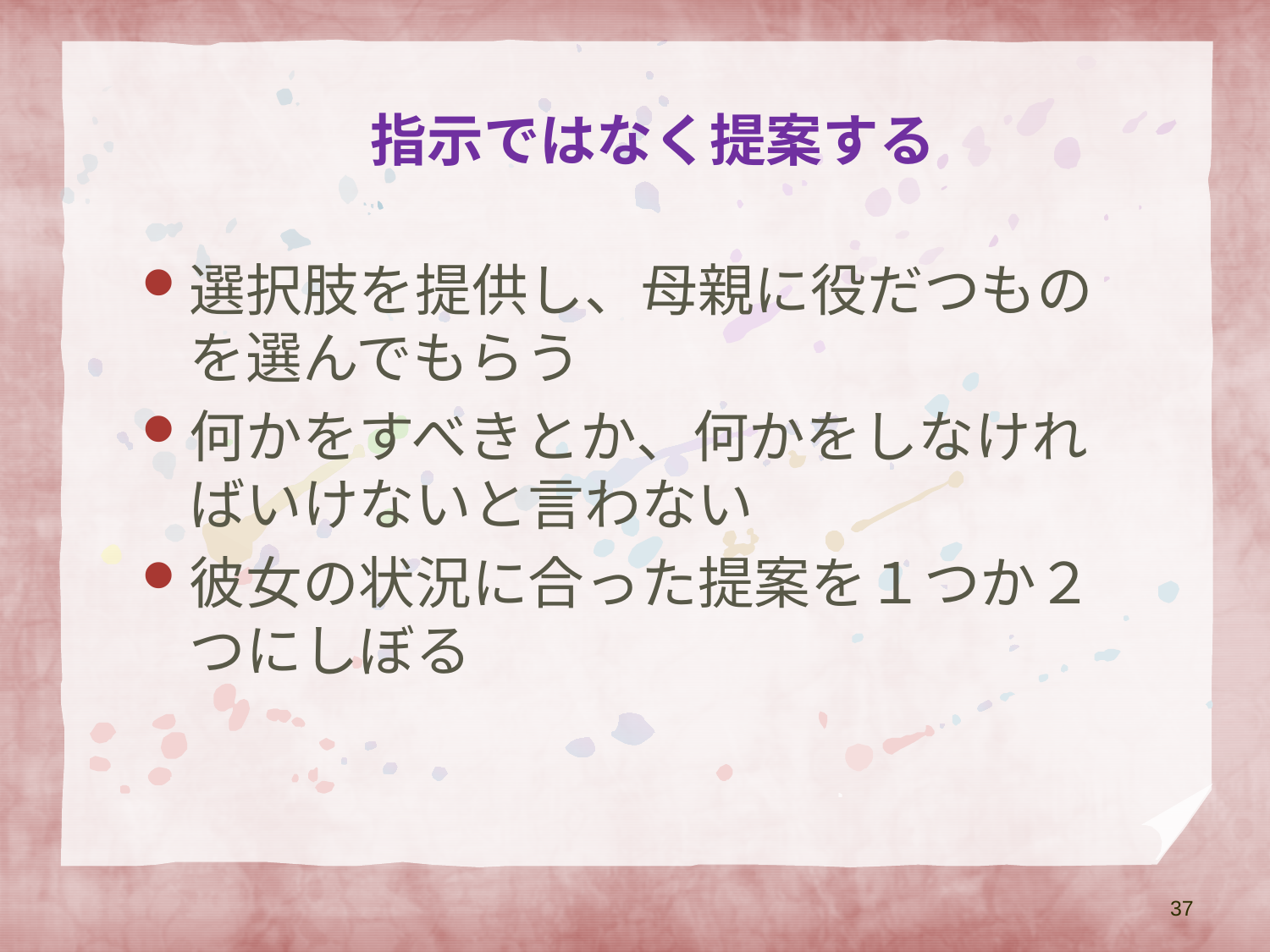

# 指示ではなく提案する
選択肢を提供し、母親に役だつものを選んでもらう
何かをすべきとか、何かをしなければいけないと言わない
彼女の状況に合った提案を１つか２つにしぼる

37